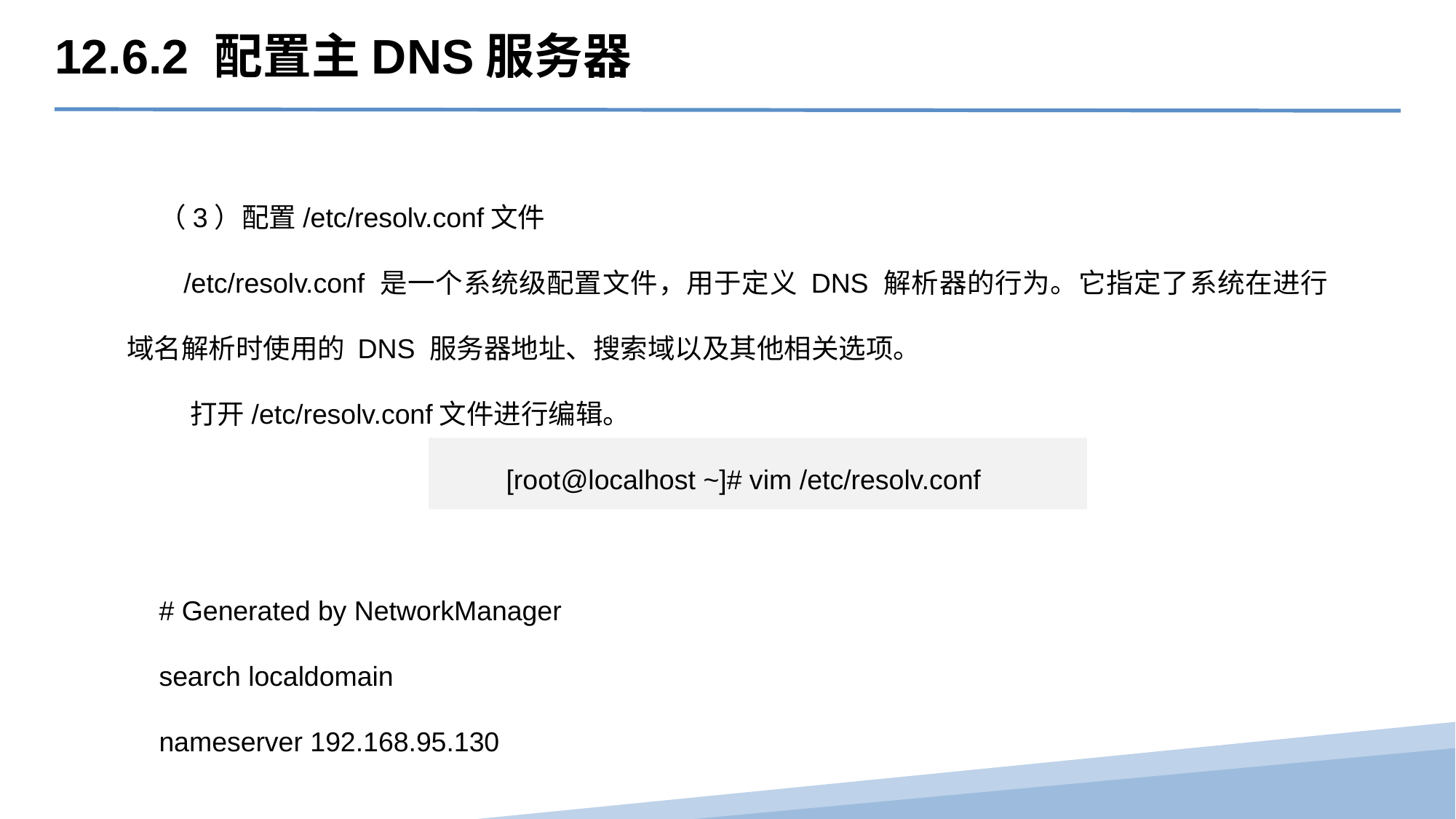

12.6.2 配置主DNS服务器
（3）配置/etc/resolv.conf文件
   /etc/resolv.conf 是一个系统级配置文件，用于定义 DNS 解析器的行为。它指定了系统在进行域名解析时使用的 DNS 服务器地址、搜索域以及其他相关选项。
    打开/etc/resolv.conf文件进行编辑。
[root@localhost ~]# vim /etc/resolv.conf

# Generated by NetworkManager
search localdomain
nameserver 192.168.95.130